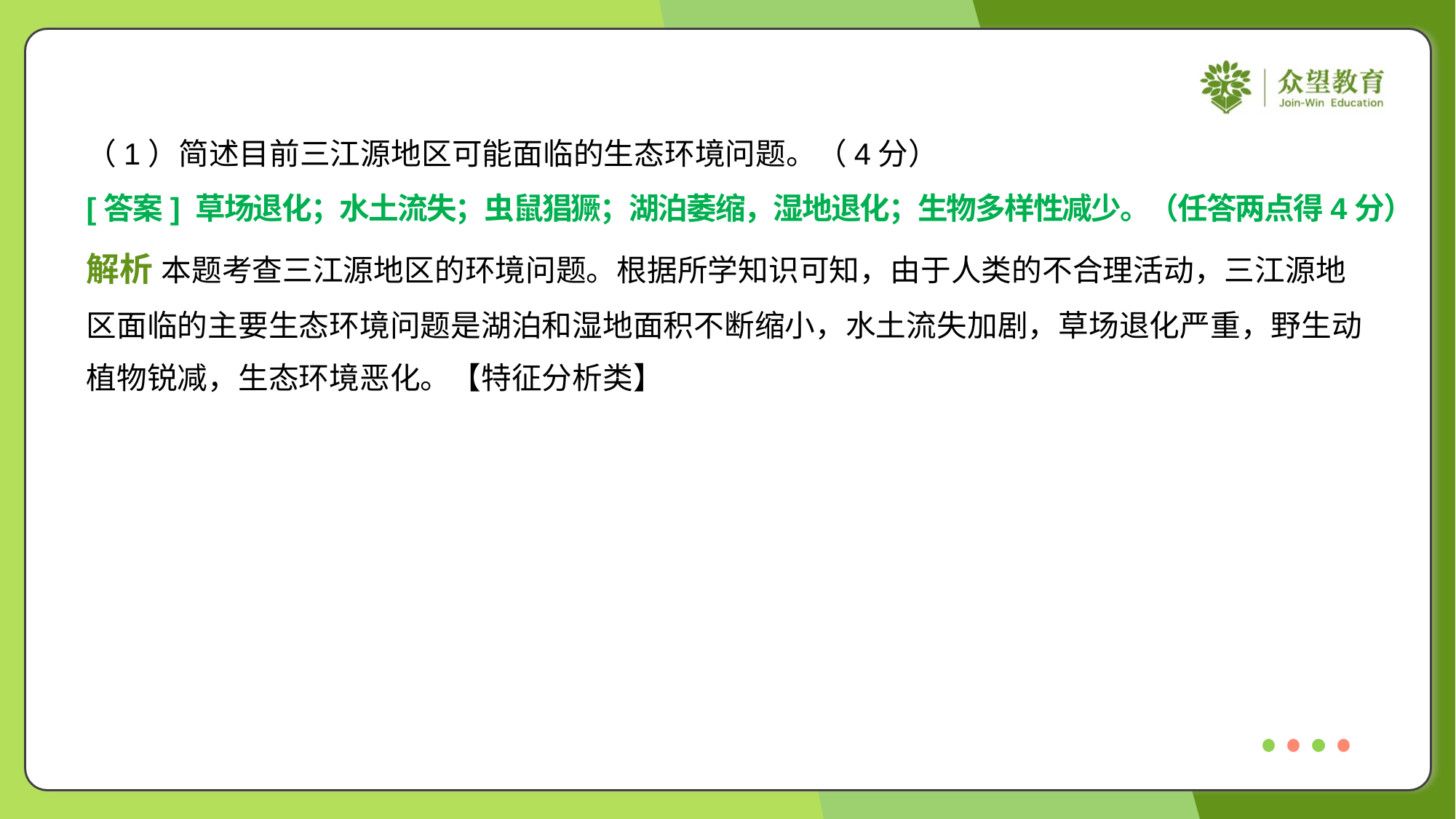

（1）简述目前三江源地区可能面临的生态环境问题。（4分）
[答案] 草场退化；水土流失；虫鼠猖獗；湖泊萎缩，湿地退化；生物多样性减少。（任答两点得4分）
解析 本题考查三江源地区的环境问题。根据所学知识可知，由于人类的不合理活动，三江源地
区面临的主要生态环境问题是湖泊和湿地面积不断缩小，水土流失加剧，草场退化严重，野生动
植物锐减，生态环境恶化。【特征分析类】